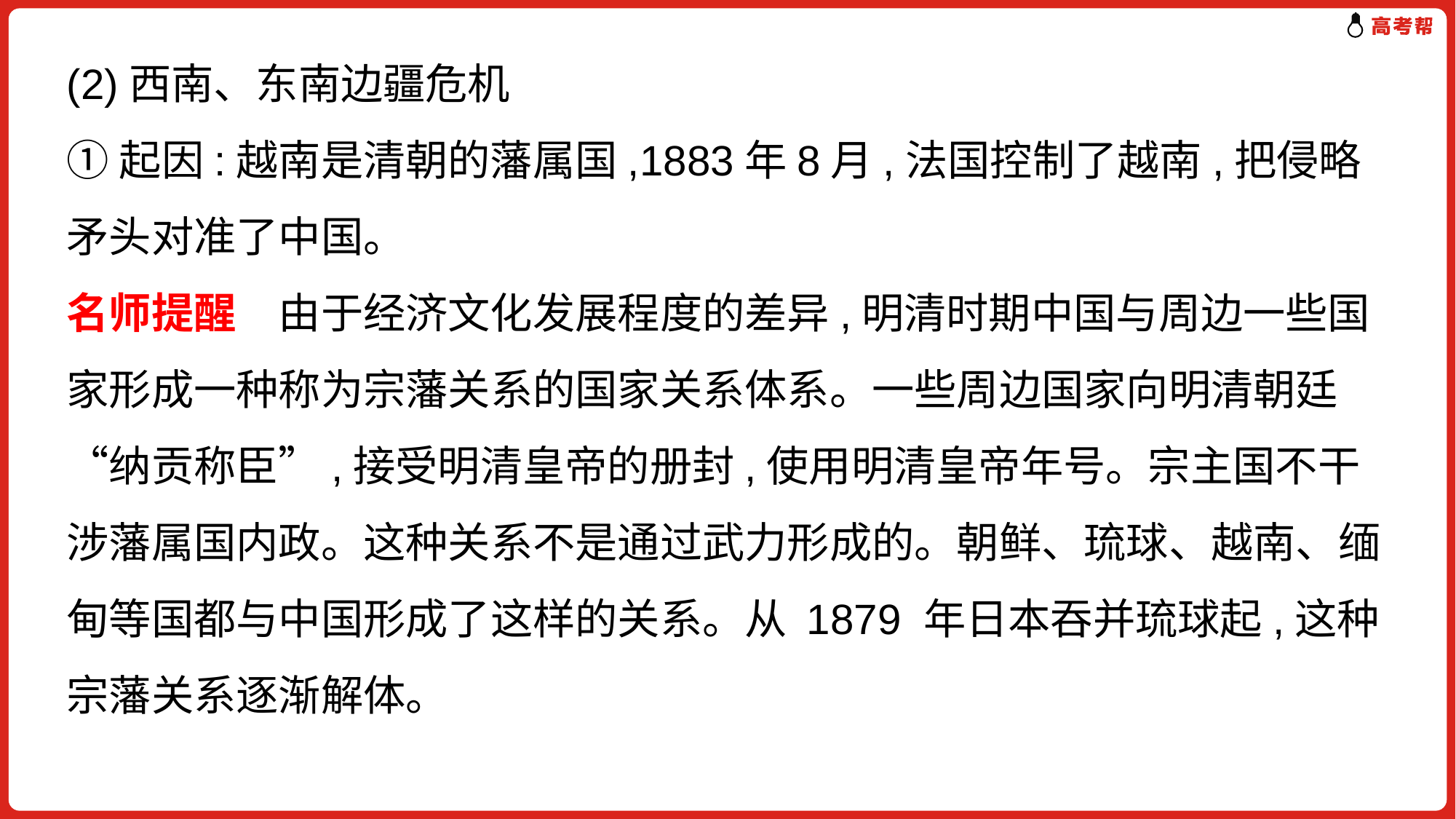

(2)西南、东南边疆危机
①起因:越南是清朝的藩属国,1883年8月,法国控制了越南,把侵略矛头对准了中国。
名师提醒　由于经济文化发展程度的差异,明清时期中国与周边一些国家形成一种称为宗藩关系的国家关系体系。一些周边国家向明清朝廷“纳贡称臣”,接受明清皇帝的册封,使用明清皇帝年号。宗主国不干涉藩属国内政。这种关系不是通过武力形成的。朝鲜、琉球、越南、缅甸等国都与中国形成了这样的关系。从 1879 年日本吞并琉球起,这种宗藩关系逐渐解体。